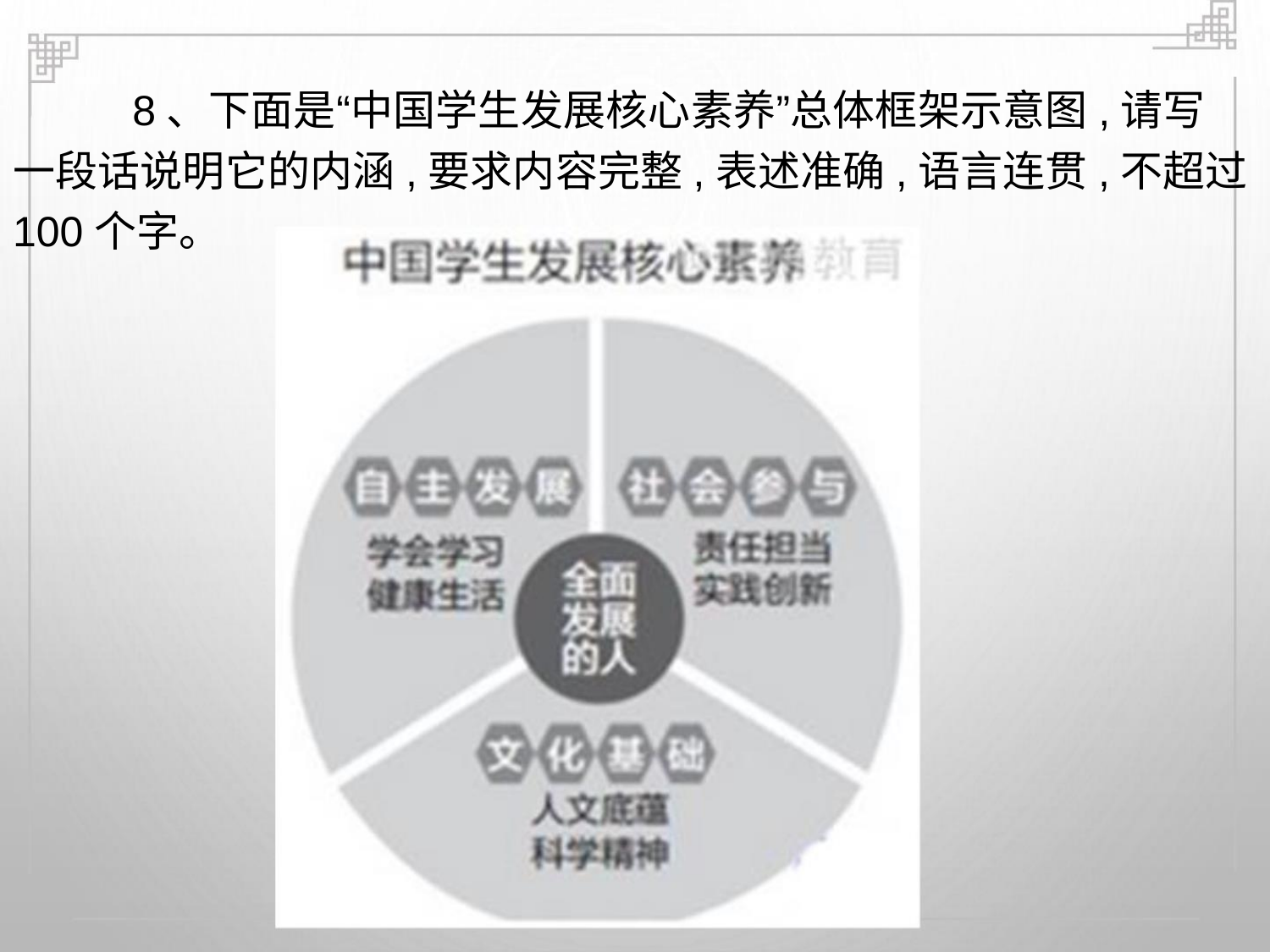

8、下面是“中国学生发展核心素养”总体框架示意图,请写
一段话说明它的内涵,要求内容完整,表述准确,语言连贯,不超过
100个字。